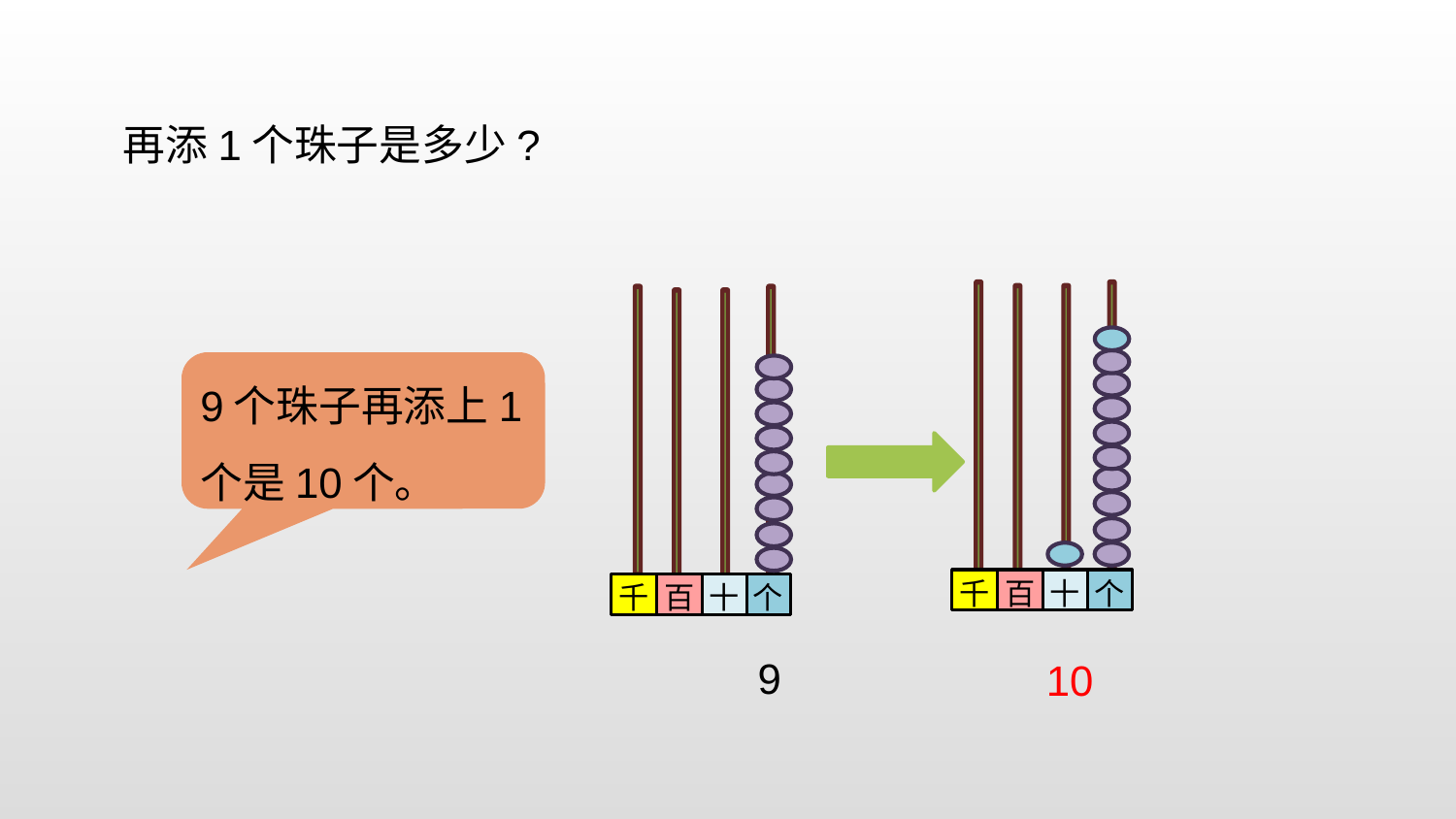

再添1个珠子是多少?

千

百

十

个

千

百

十

个

9个珠子再添上1个是10个。

9
10